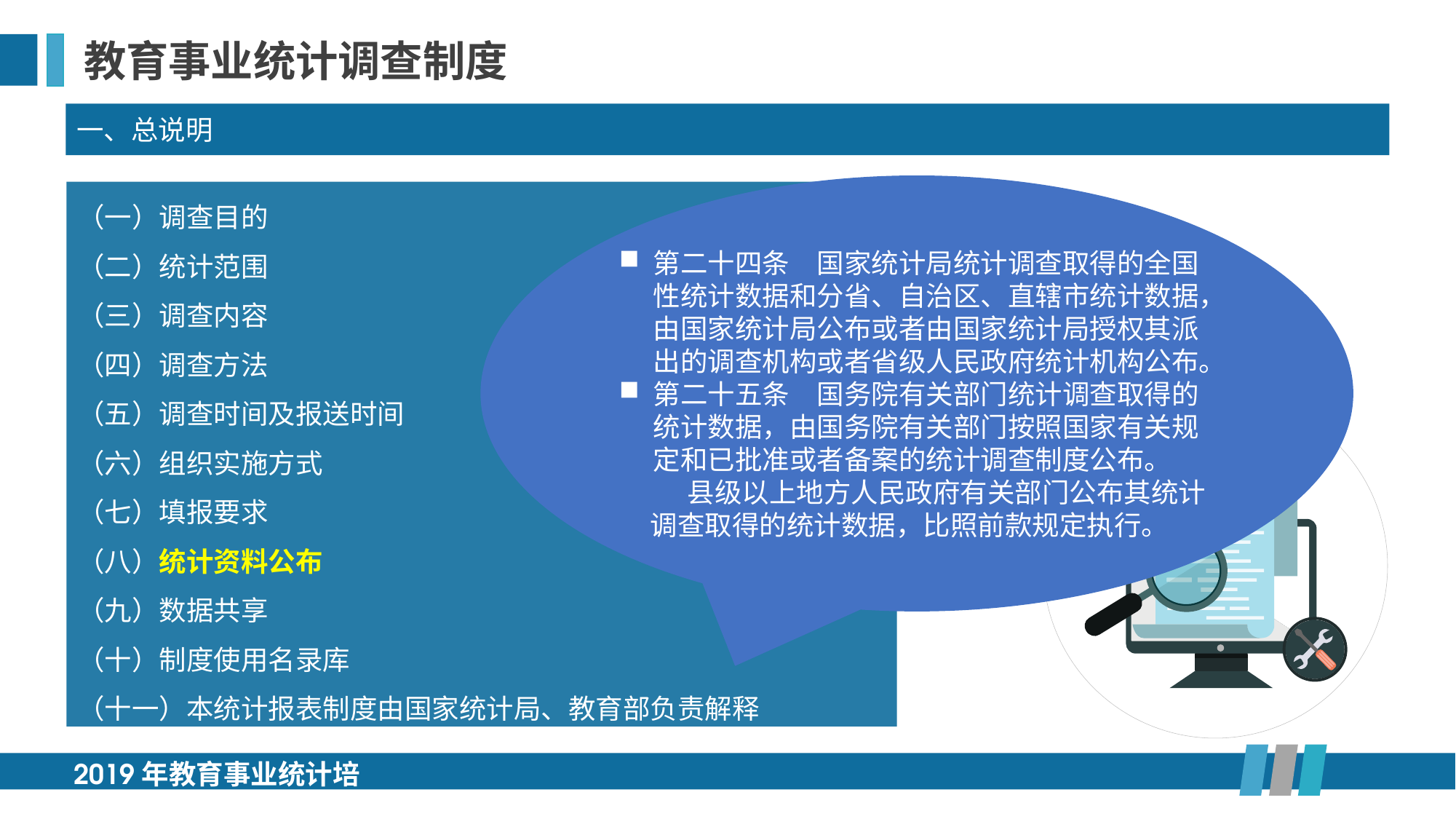

教育事业统计调查制度

一、总说明
第二十四条　国家统计局统计调查取得的全国性统计数据和分省、自治区、直辖市统计数据，由国家统计局公布或者由国家统计局授权其派出的调查机构或者省级人民政府统计机构公布。
第二十五条　国务院有关部门统计调查取得的统计数据，由国务院有关部门按照国家有关规定和已批准或者备案的统计调查制度公布。
          县级以上地方人民政府有关部门公布其统计
    调查取得的统计数据，比照前款规定执行。
（一）调查目的
（二）统计范围
（三）调查内容
（四）调查方法
（五）调查时间及报送时间
（六）组织实施方式
（七）填报要求
（八）统计资料公布
（九）数据共享
（十）制度使用名录库
（十一）本统计报表制度由国家统计局、教育部负责解释

2019年教育事业统计培训